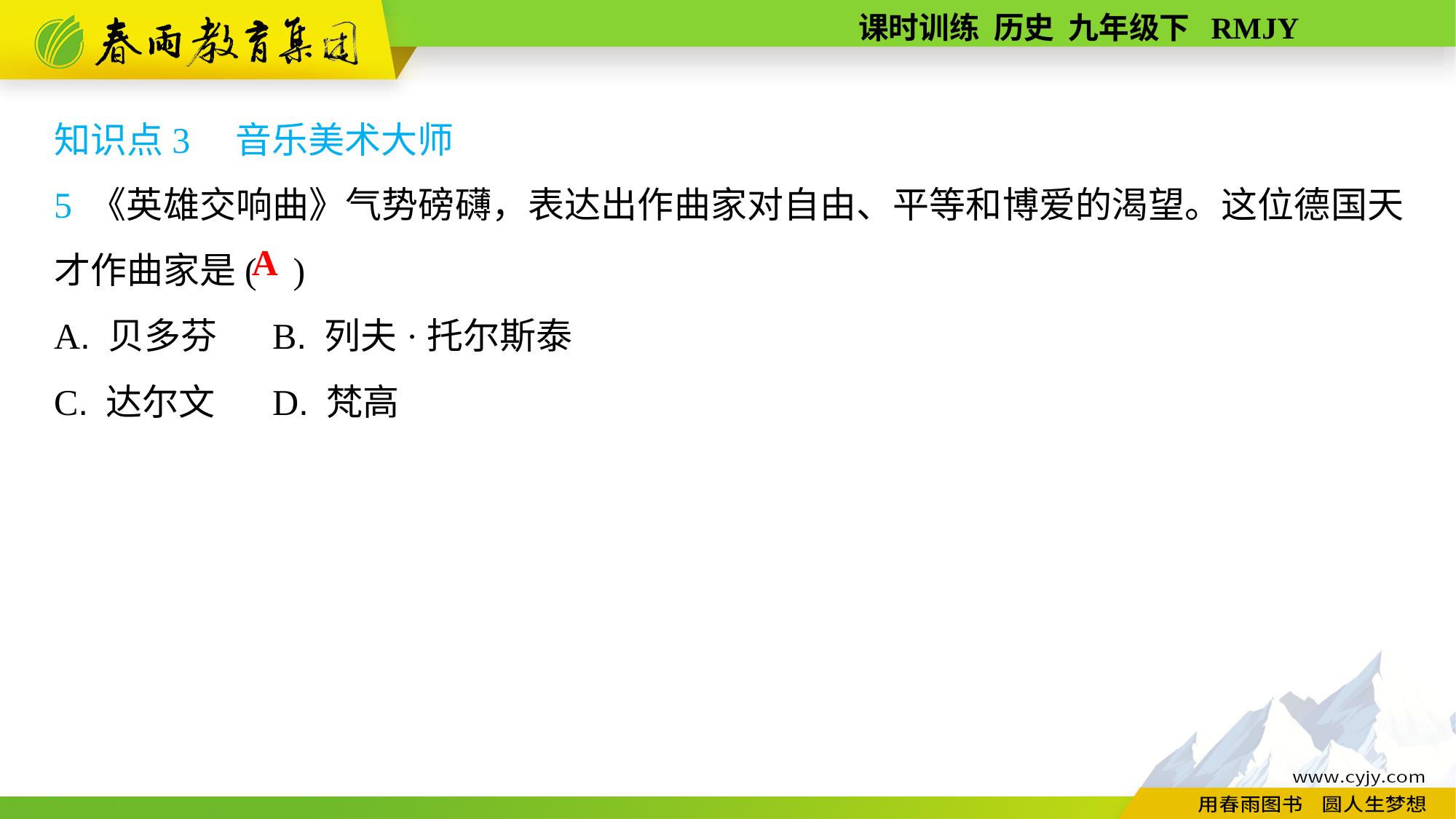

知识点3　音乐美术大师
5 《英雄交响曲》气势磅礴，表达出作曲家对自由、平等和博爱的渴望。这位德国天才作曲家是(    )
A. 贝多芬	B. 列夫·托尔斯泰
C. 达尔文	D. 梵高
A